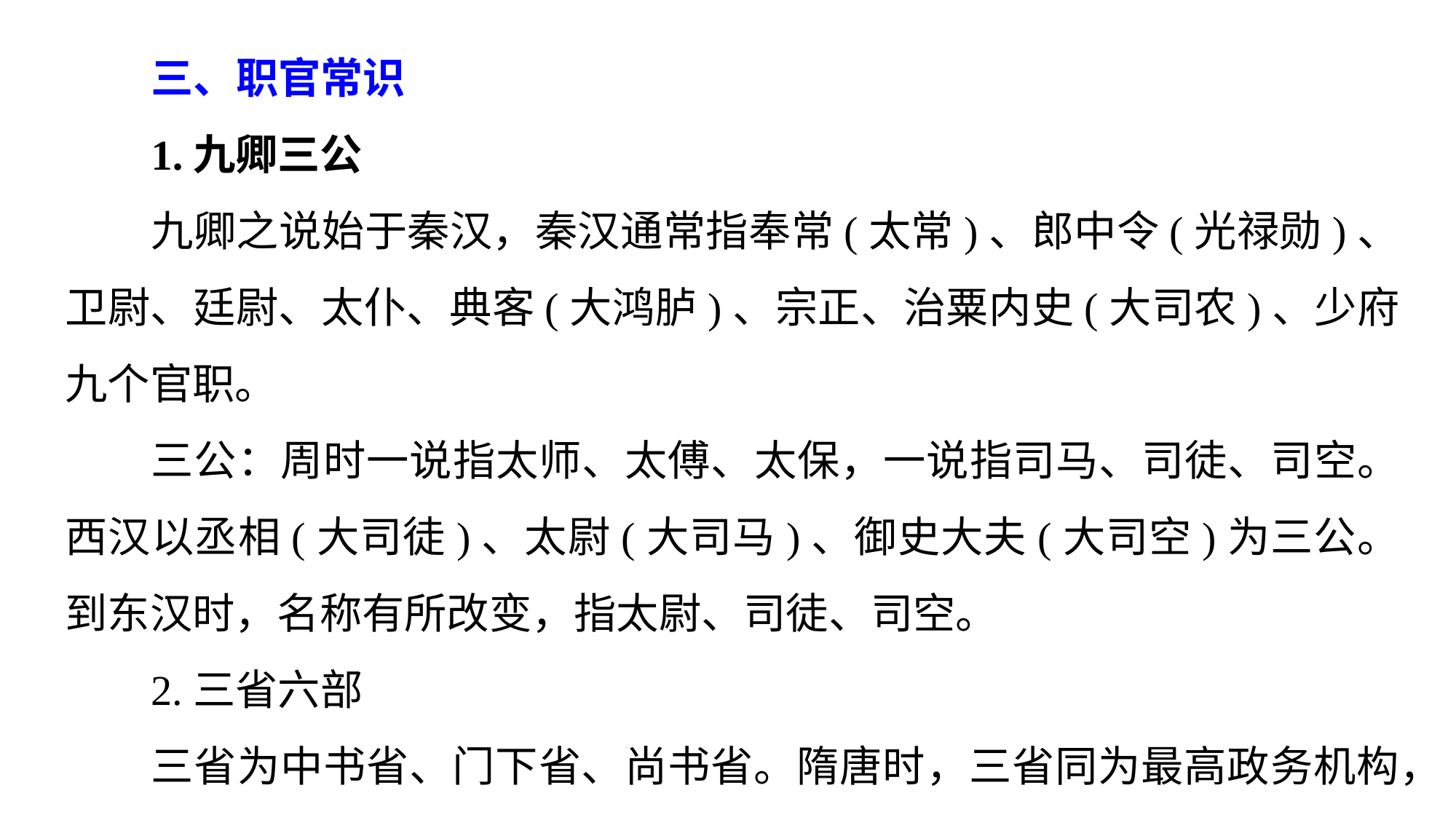

三、职官常识
1.九卿三公
九卿之说始于秦汉，秦汉通常指奉常(太常)、郎中令(光禄勋)、卫尉、廷尉、太仆、典客(大鸿胪)、宗正、治粟内史(大司农)、少府九个官职。
三公：周时一说指太师、太傅、太保，一说指司马、司徒、司空。西汉以丞相(大司徒)、太尉(大司马)、御史大夫(大司空)为三公。到东汉时，名称有所改变，指太尉、司徒、司空。
2.三省六部
三省为中书省、门下省、尚书省。隋唐时，三省同为最高政务机构，一般中书省管决策，门下省管审议，尚书省管执行，三省的长官都是宰相。